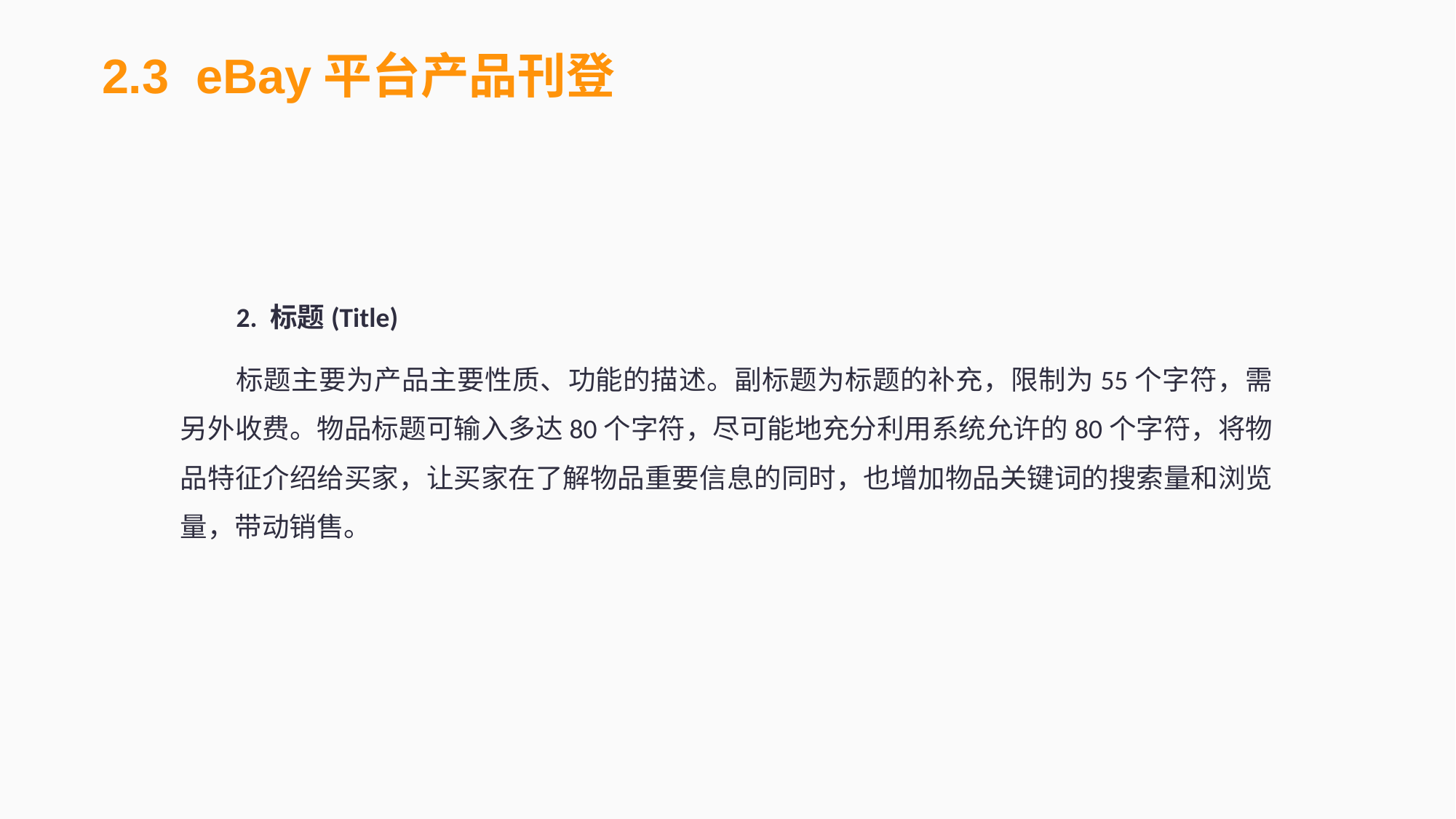

2.3  eBay平台产品刊登
2. 标题(Title)
标题主要为产品主要性质、功能的描述。副标题为标题的补充，限制为55个字符，需另外收费。物品标题可输入多达80个字符，尽可能地充分利用系统允许的80个字符，将物品特征介绍给买家，让买家在了解物品重要信息的同时，也增加物品关键词的搜索量和浏览量，带动销售。